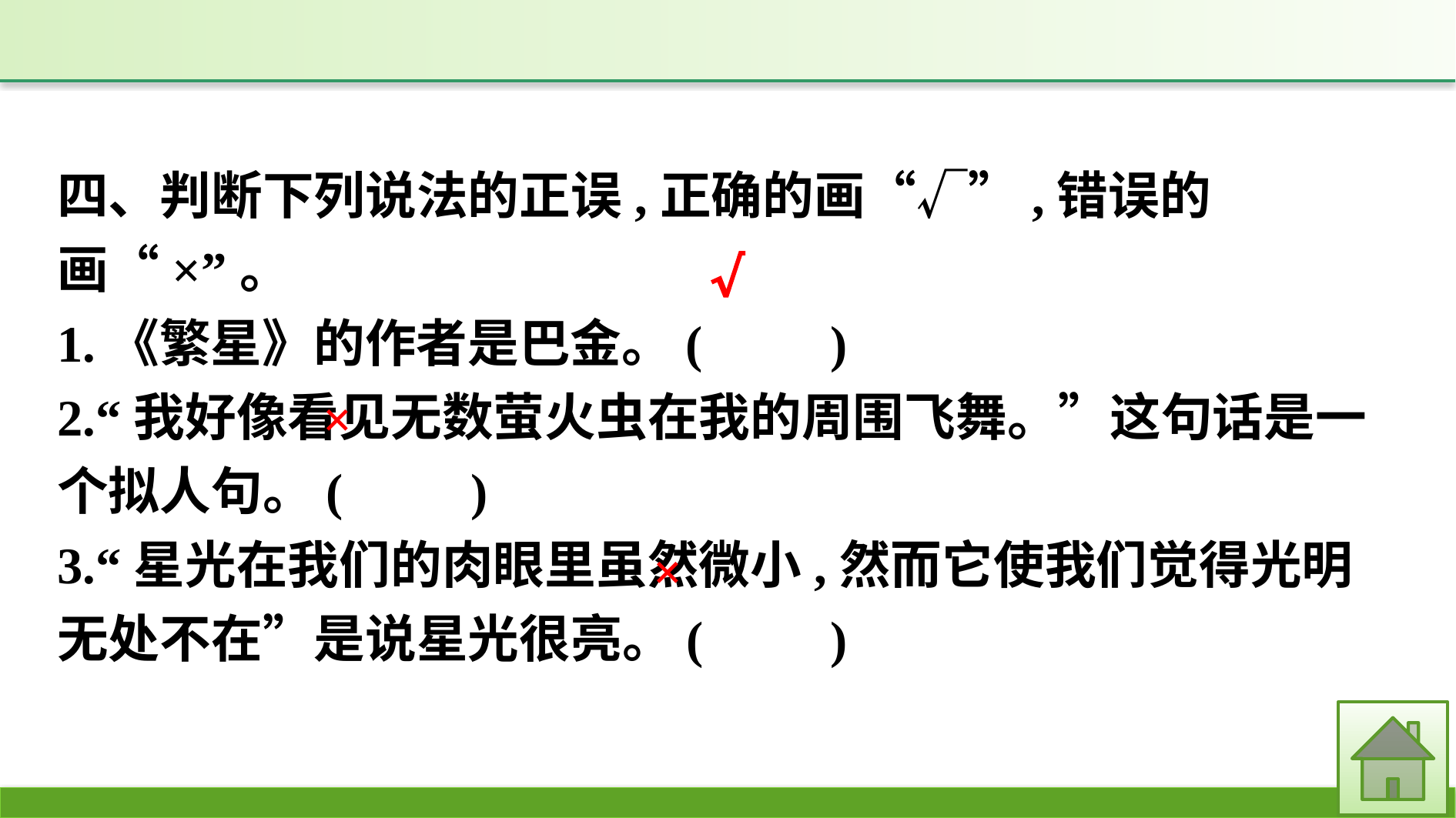

四、判断下列说法的正误,正确的画“√”,错误的画“×”。
1.《繁星》的作者是巴金。(　　)
2.“我好像看见无数萤火虫在我的周围飞舞。”这句话是一个拟人句。(　　)
3.“星光在我们的肉眼里虽然微小,然而它使我们觉得光明无处不在”是说星光很亮。(　　)
√
×
×